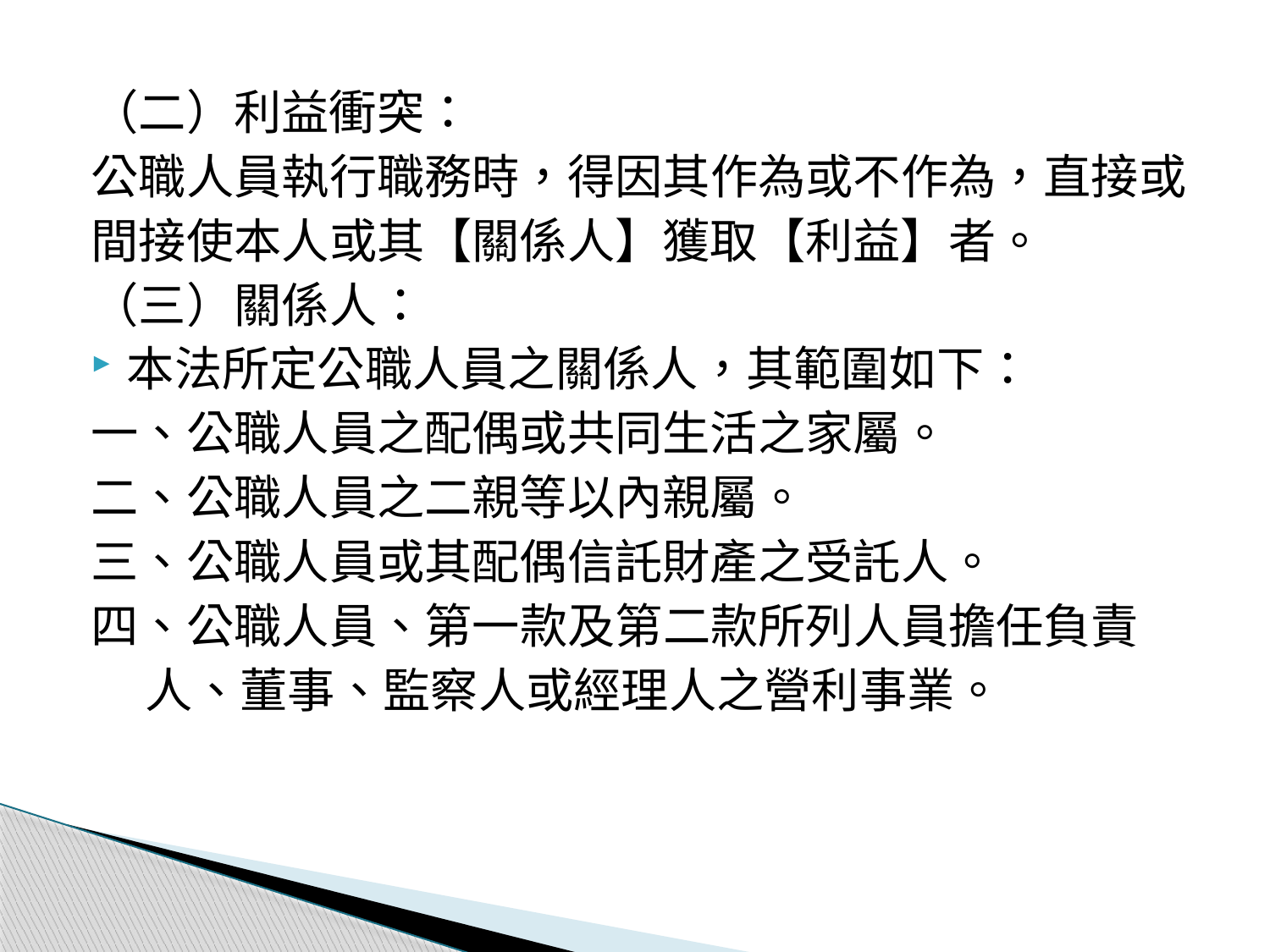

（二）利益衝突：
公職人員執行職務時，得因其作為或不作為，直接或
間接使本人或其【關係人】獲取【利益】者。
（三）關係人：
本法所定公職人員之關係人，其範圍如下：
一、公職人員之配偶或共同生活之家屬。
二、公職人員之二親等以內親屬。
三、公職人員或其配偶信託財產之受託人。
四、公職人員、第一款及第二款所列人員擔任負責
    人、董事、監察人或經理人之營利事業。